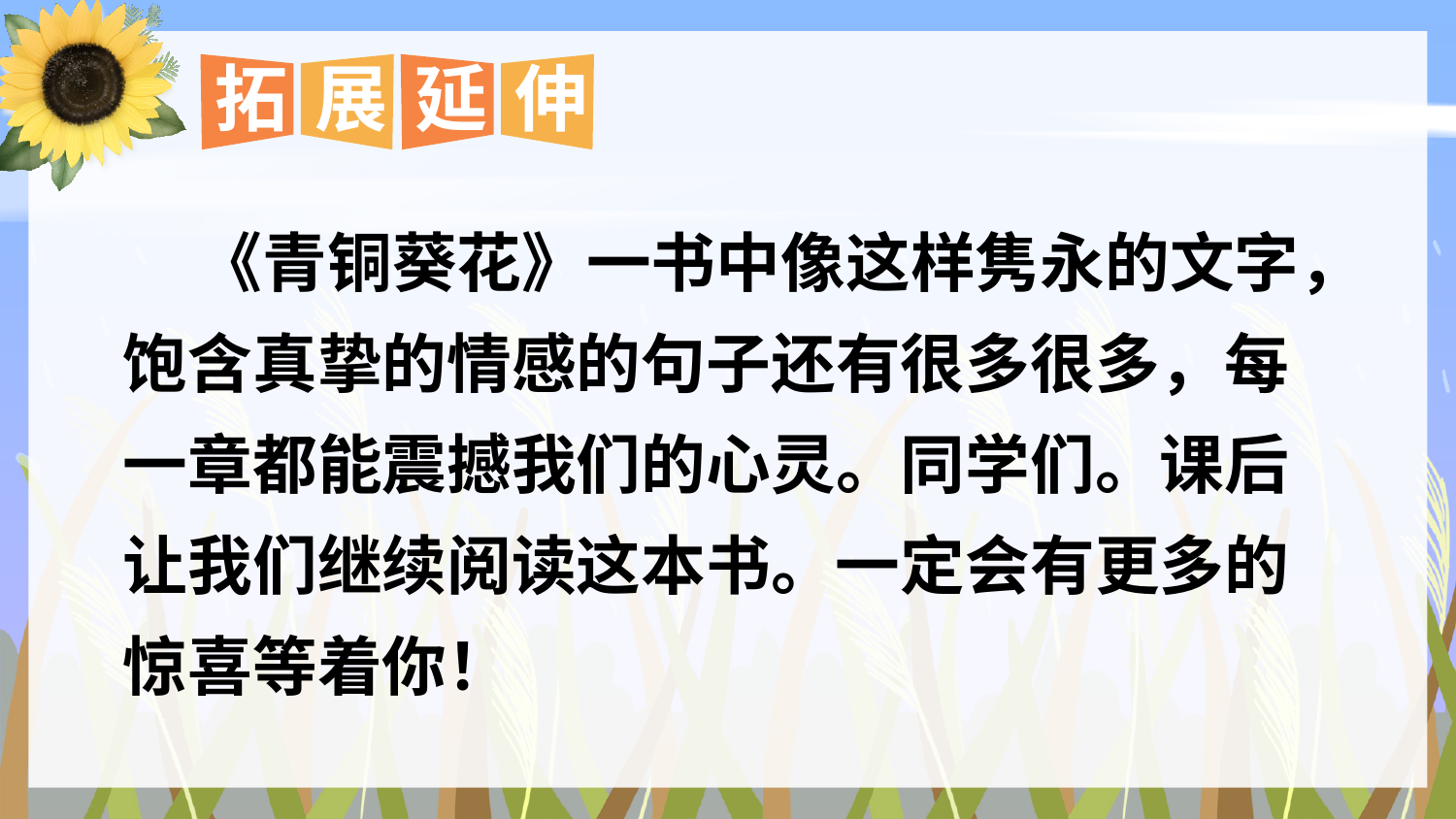

拓
展
延
伸
    《青铜葵花》一书中像这样隽永的文字，饱含真挚的情感的句子还有很多很多，每一章都能震撼我们的心灵。同学们。课后让我们继续阅读这本书。一定会有更多的惊喜等着你！